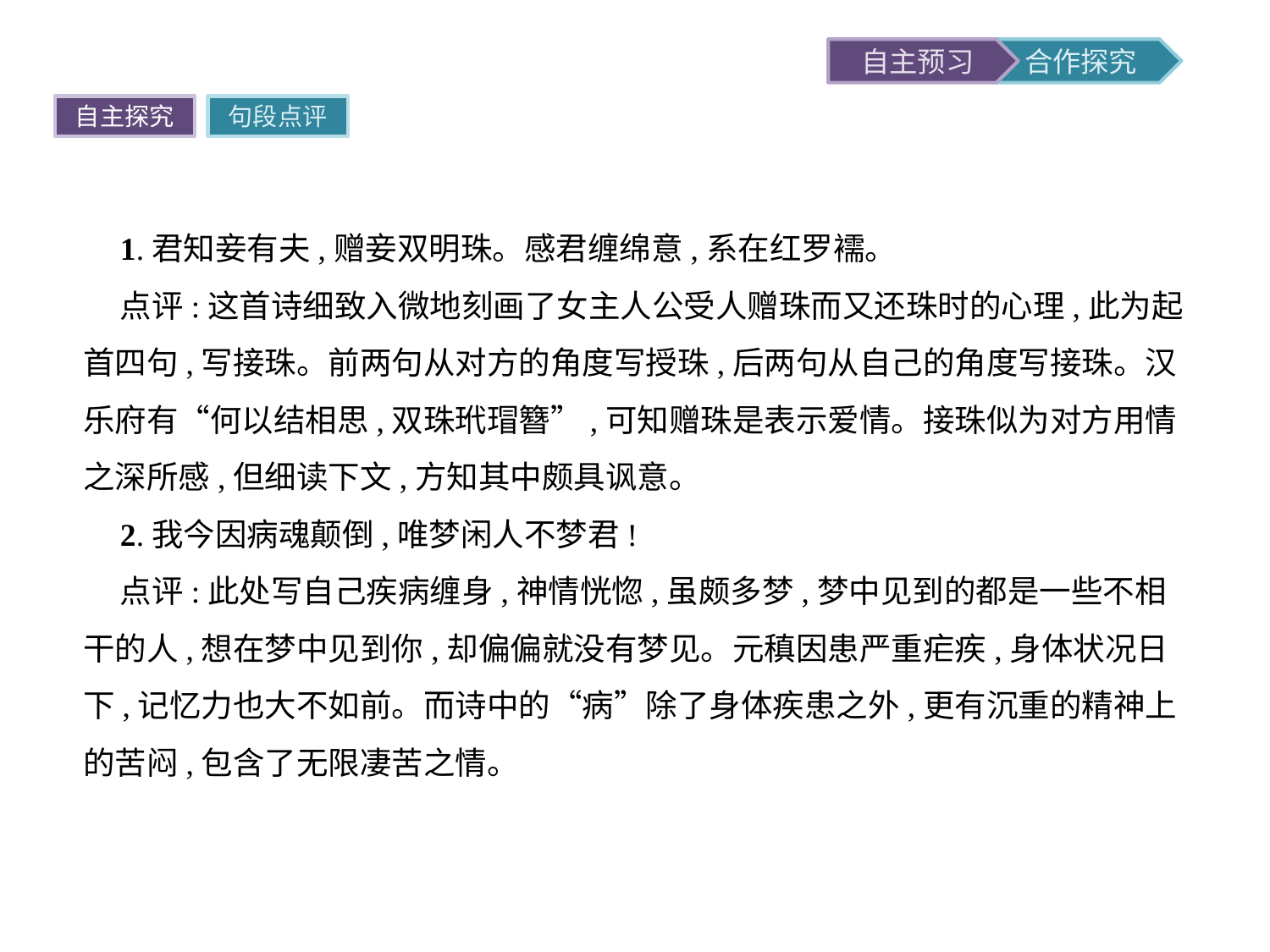

自主探究
句段点评
1.君知妾有夫,赠妾双明珠。感君缠绵意,系在红罗襦。
点评:这首诗细致入微地刻画了女主人公受人赠珠而又还珠时的心理,此为起首四句,写接珠。前两句从对方的角度写授珠,后两句从自己的角度写接珠。汉乐府有“何以结相思,双珠玳瑁簪”,可知赠珠是表示爱情。接珠似为对方用情之深所感,但细读下文,方知其中颇具讽意。
2.我今因病魂颠倒,唯梦闲人不梦君!
点评:此处写自己疾病缠身,神情恍惚,虽颇多梦,梦中见到的都是一些不相干的人,想在梦中见到你,却偏偏就没有梦见。元稹因患严重疟疾,身体状况日下,记忆力也大不如前。而诗中的“病”除了身体疾患之外,更有沉重的精神上的苦闷,包含了无限凄苦之情。